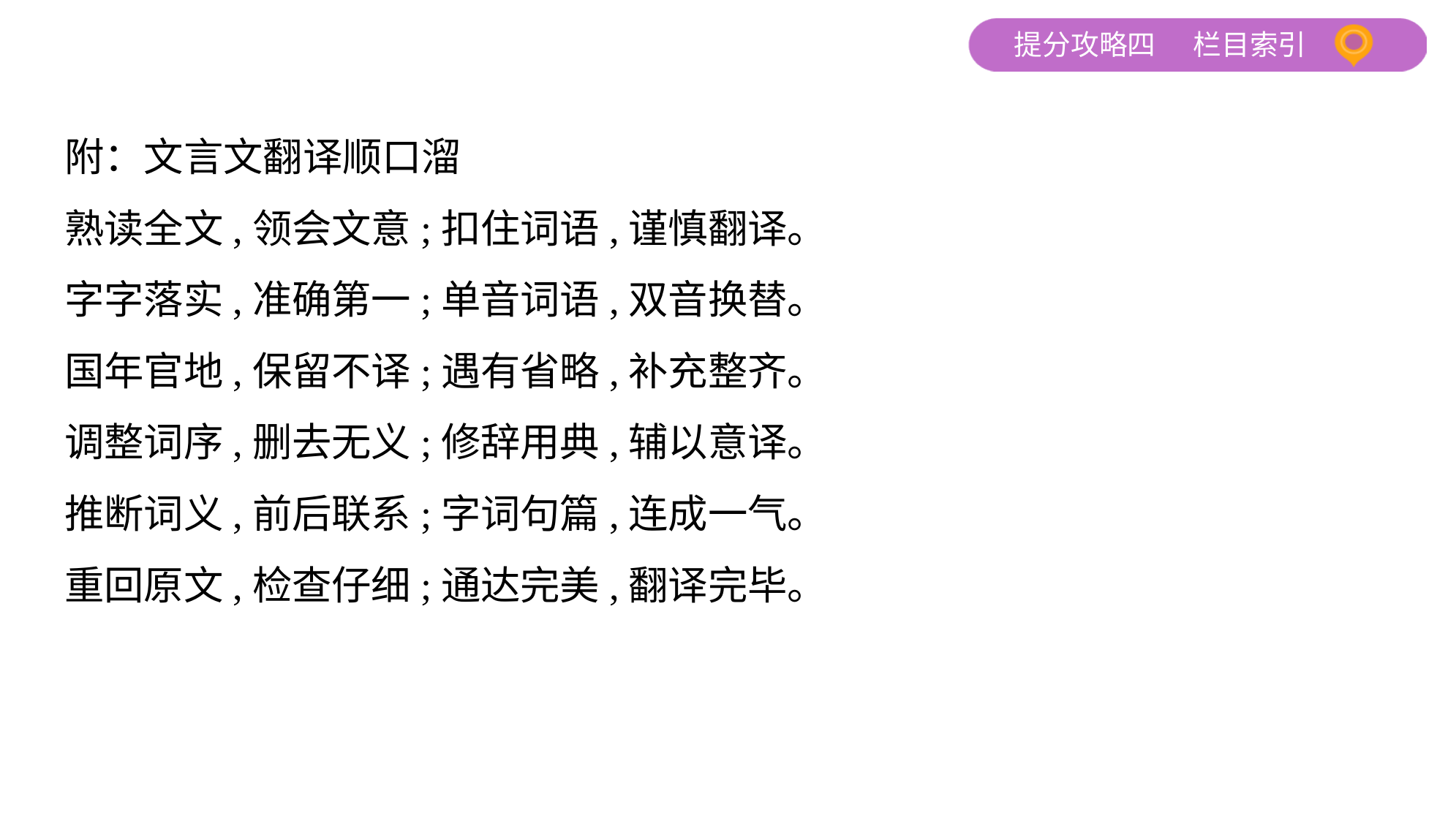

附：文言文翻译顺口溜
熟读全文,领会文意;扣住词语,谨慎翻译。
字字落实,准确第一;单音词语,双音换替。
国年官地,保留不译;遇有省略,补充整齐。
调整词序,删去无义;修辞用典,辅以意译。
推断词义,前后联系;字词句篇,连成一气。
重回原文,检查仔细;通达完美,翻译完毕。